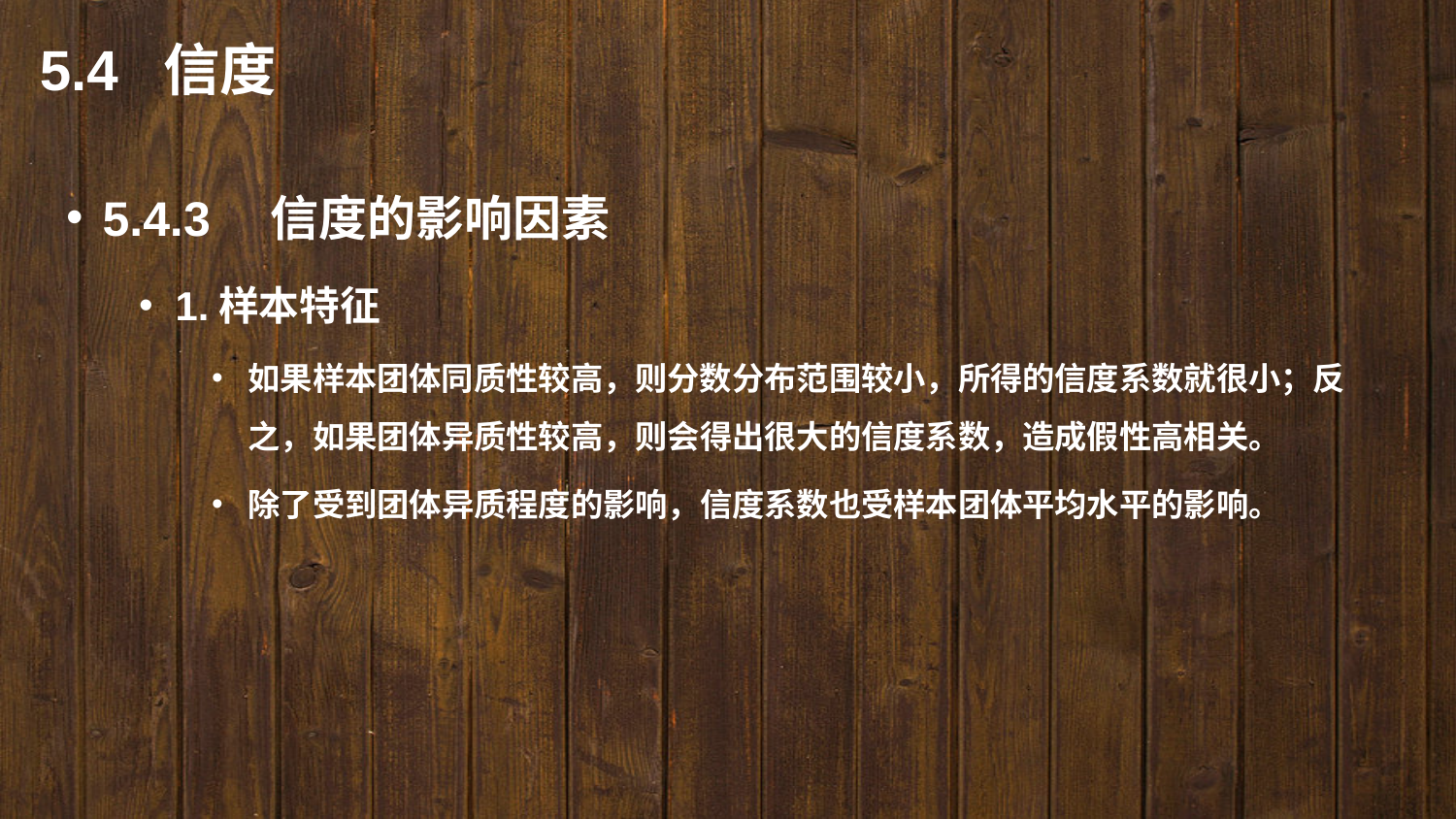

5.4  信度
5.4.3　信度的影响因素
1.样本特征
如果样本团体同质性较高，则分数分布范围较小，所得的信度系数就很小；反之，如果团体异质性较高，则会得出很大的信度系数，造成假性高相关。
除了受到团体异质程度的影响，信度系数也受样本团体平均水平的影响。